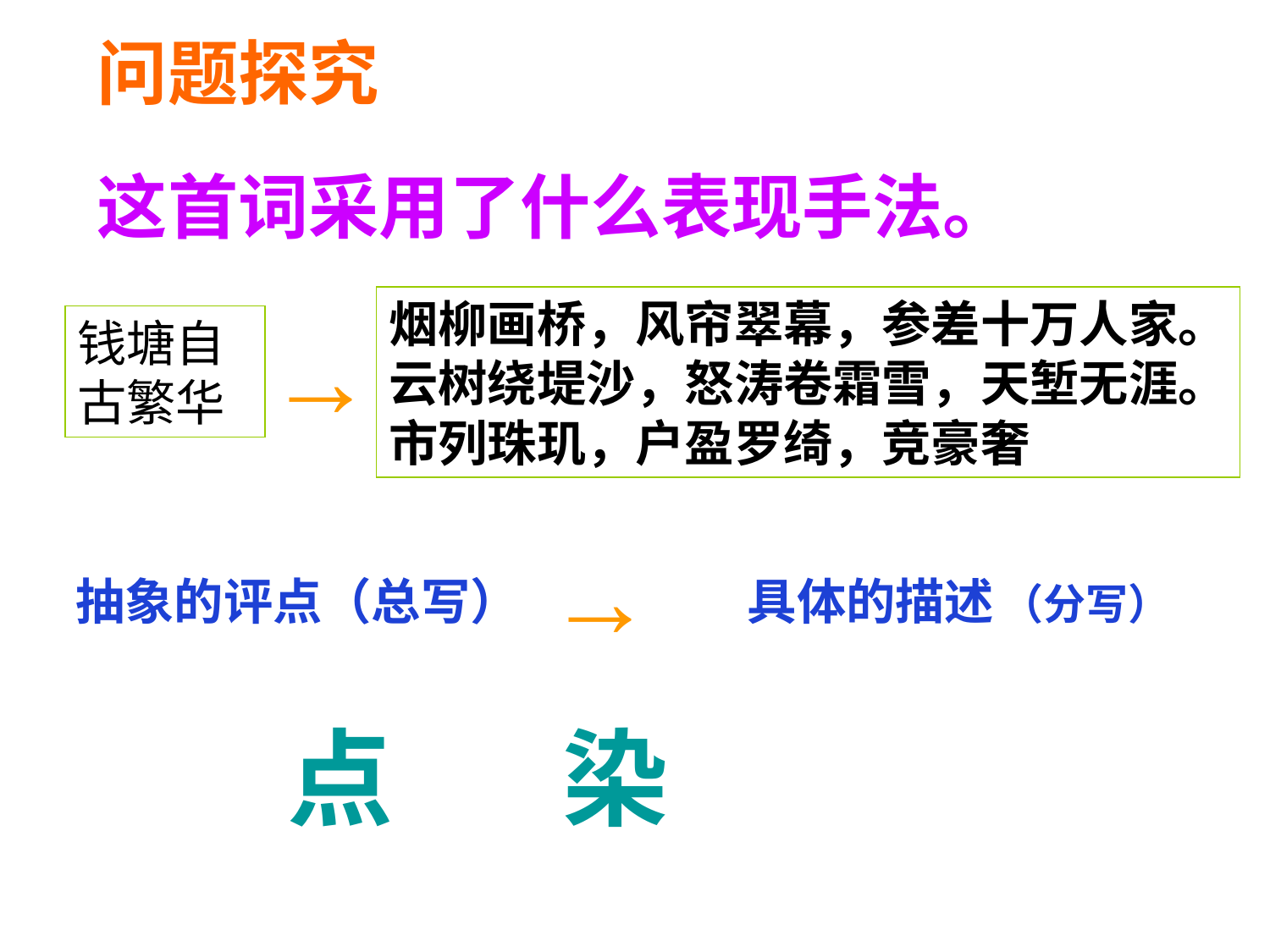

问题探究
这首词采用了什么表现手法。
烟柳画桥，风帘翠幕，参差十万人家。
云树绕堤沙，怒涛卷霜雪，天堑无涯。
市列珠玑，户盈罗绮，竞豪奢
钱塘自
古繁华
→
→
抽象的评点（总写）
具体的描述 （分写）
点       染